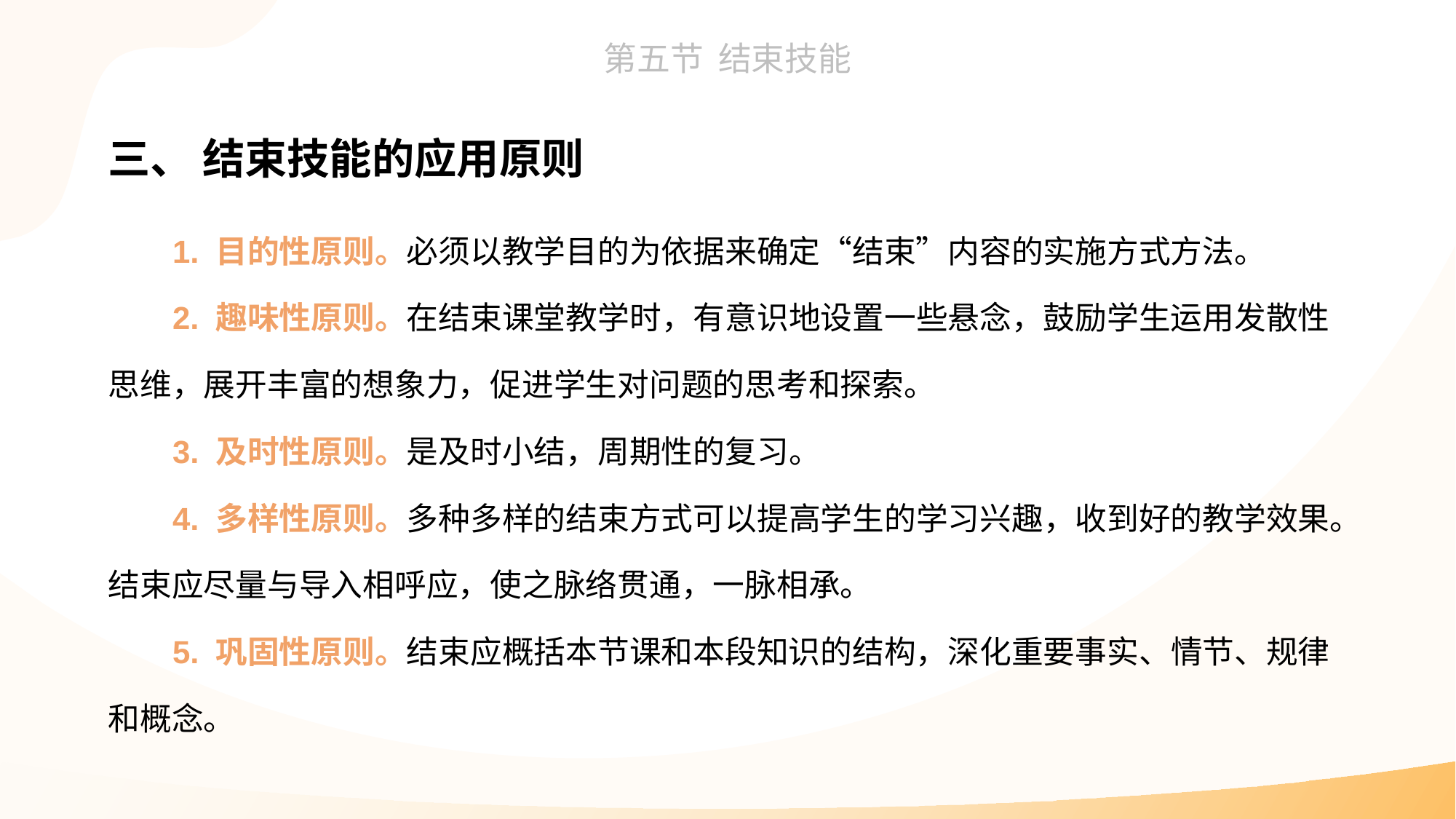

三、 结束技能的应用原则
1. 目的性原则。必须以教学目的为依据来确定“结束”内容的实施方式方法。
2. 趣味性原则。在结束课堂教学时，有意识地设置一些悬念，鼓励学生运用发散性思维，展开丰富的想象力，促进学生对问题的思考和探索。
3. 及时性原则。是及时小结，周期性的复习。
4. 多样性原则。多种多样的结束方式可以提高学生的学习兴趣，收到好的教学效果。结束应尽量与导入相呼应，使之脉络贯通，一脉相承。
5. 巩固性原则。结束应概括本节课和本段知识的结构，深化重要事实、情节、规律和概念。